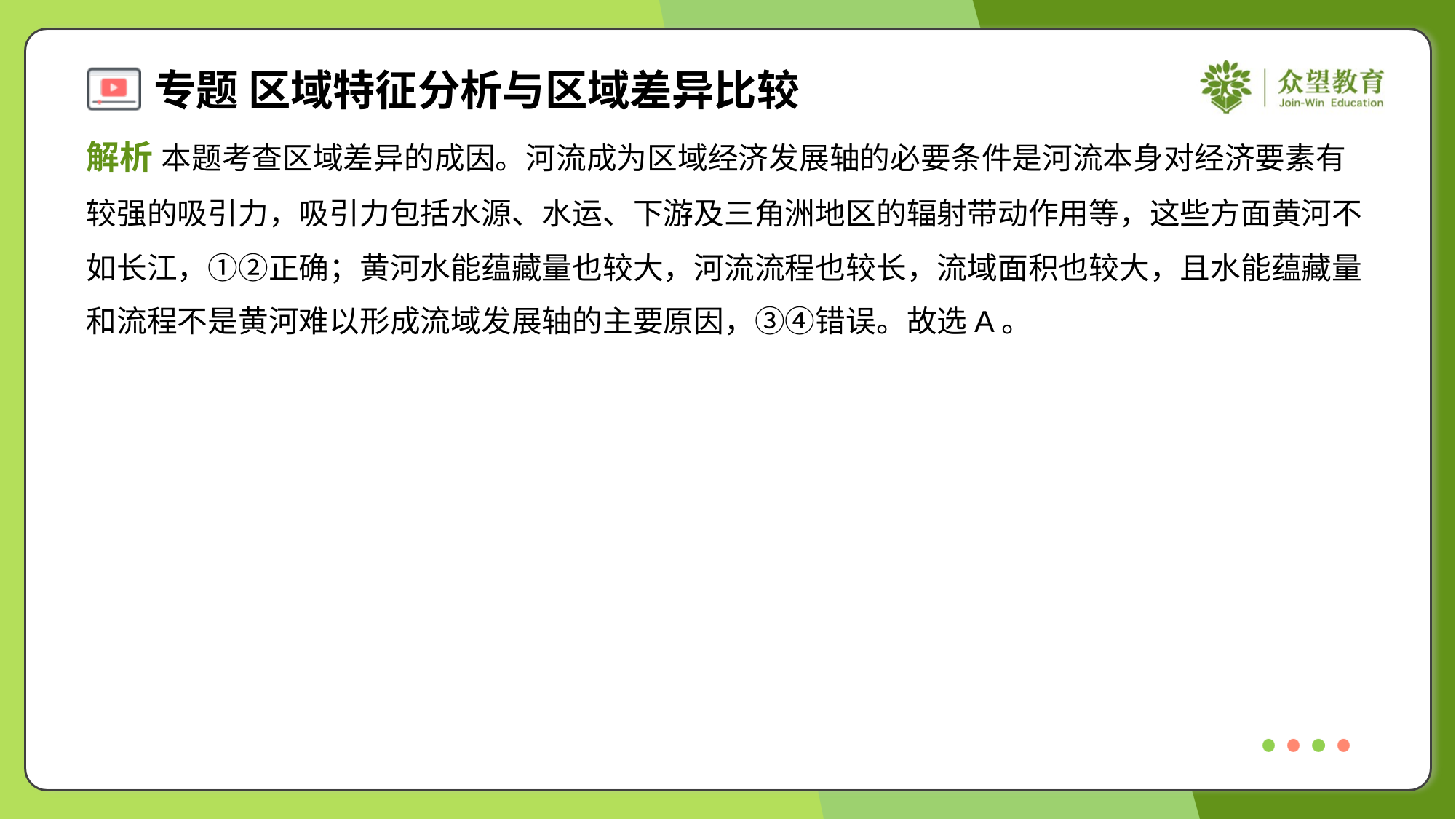

解析 本题考查区域差异的成因。河流成为区域经济发展轴的必要条件是河流本身对经济要素有
较强的吸引力，吸引力包括水源、水运、下游及三角洲地区的辐射带动作用等，这些方面黄河不
如长江，①②正确；黄河水能蕴藏量也较大，河流流程也较长，流域面积也较大，且水能蕴藏量
和流程不是黄河难以形成流域发展轴的主要原因，③④错误。故选A。